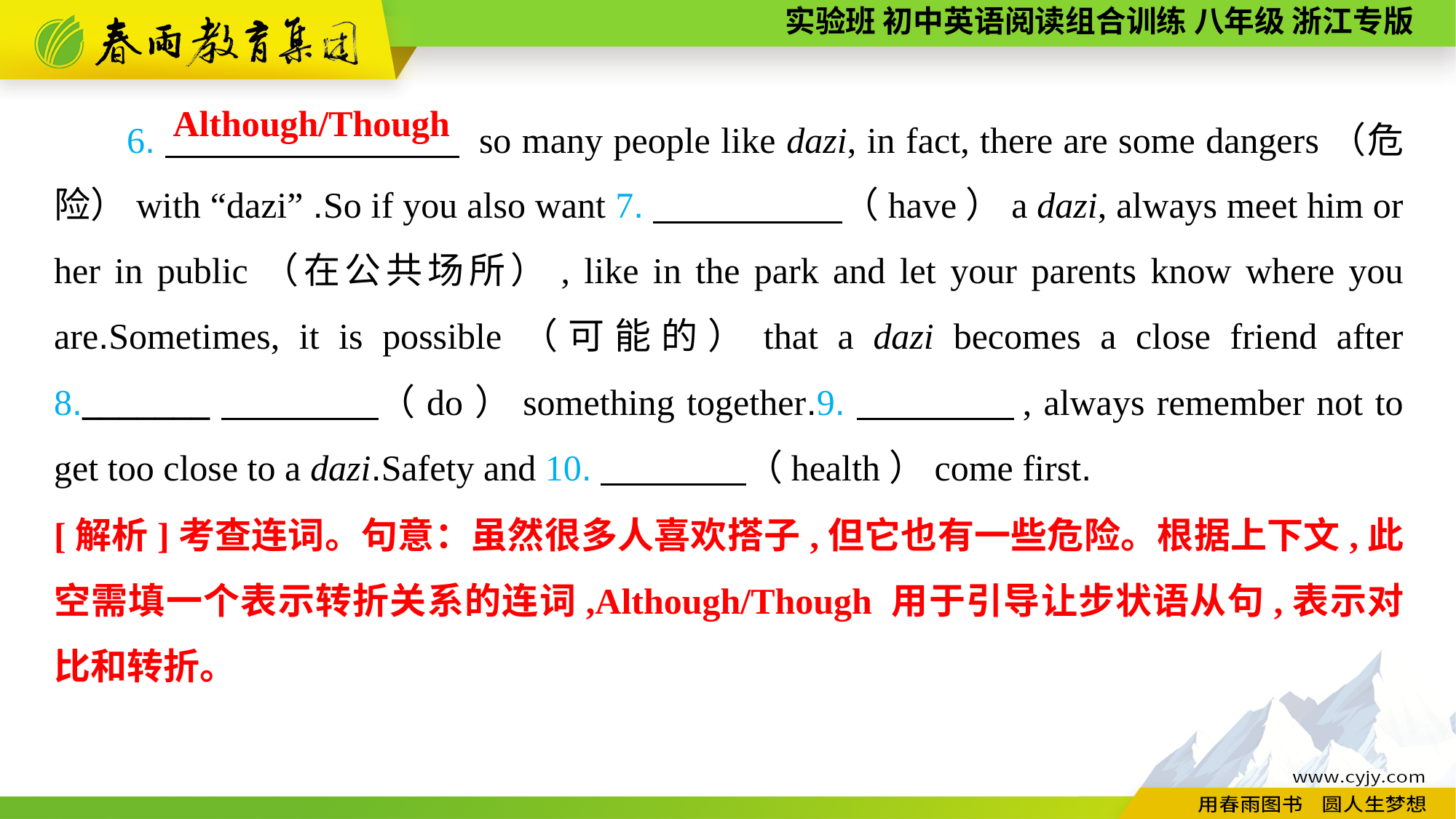

6.　　     　          　 so many people like dazi, in fact, there are some dangers（危险）with “dazi” .So if you also want 7.　　     　　（have）a dazi, always meet him or her in public（在公共场所）, like in the park and let your parents know where you are.Sometimes, it is possible（可能的）that a dazi becomes a close friend after 8._______　　　　（do）something together.9.　　　　, always remember not to get too close to a dazi.Safety and 10.　　　　（health）come first.
Although/Though
[解析]考查连词。句意：虽然很多人喜欢搭子,但它也有一些危险。根据上下文,此空需填一个表示转折关系的连词,Although/Though 用于引导让步状语从句,表示对比和转折。